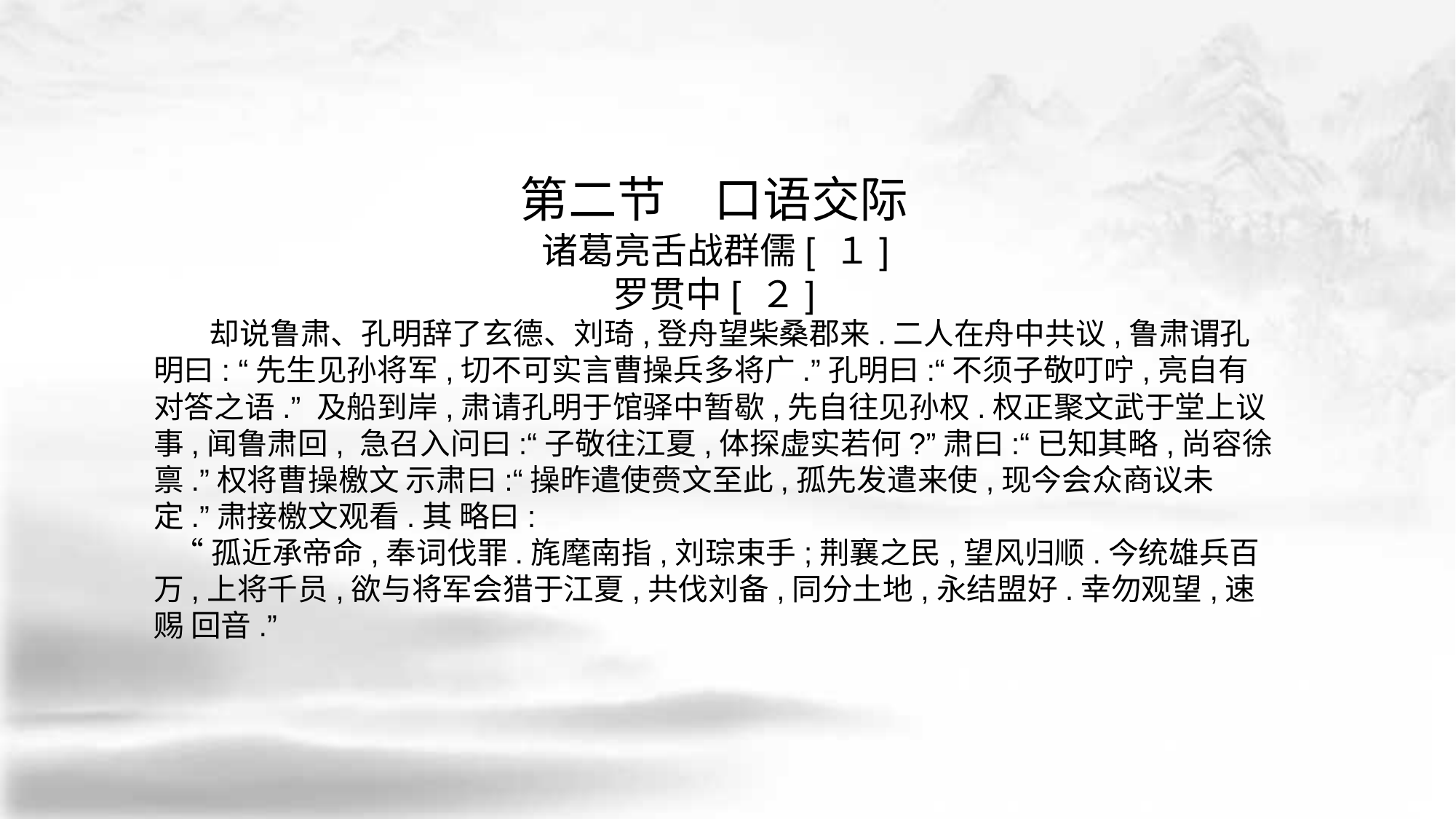

第二节　口语交际
 诸葛亮舌战群儒[ １]
罗贯中[ ２]
        却说鲁肃、孔明辞了玄德、刘琦,登舟望柴桑郡来.二人在舟中共议,鲁肃谓孔明曰: “先生见孙将军,切不可实言曹操兵多将广.”孔明曰:“不须子敬叮咛,亮自有对答之语.” 及船到岸,肃请孔明于馆驿中暂歇,先自往见孙权.权正聚文武于堂上议事,闻鲁肃回, 急召入问曰:“子敬往江夏,体探虚实若何?”肃曰:“已知其略,尚容徐禀.”权将曹操檄文 示肃曰:“操昨遣使赍文至此,孤先发遣来使,现今会众商议未定.”肃接檄文观看.其 略曰:
   “孤近承帝命,奉词伐罪.旄麾南指,刘琮束手;荆襄之民,望风归顺.今统雄兵百万,上将千员,欲与将军会猎于江夏,共伐刘备,同分土地,永结盟好.幸勿观望,速赐 回音.”